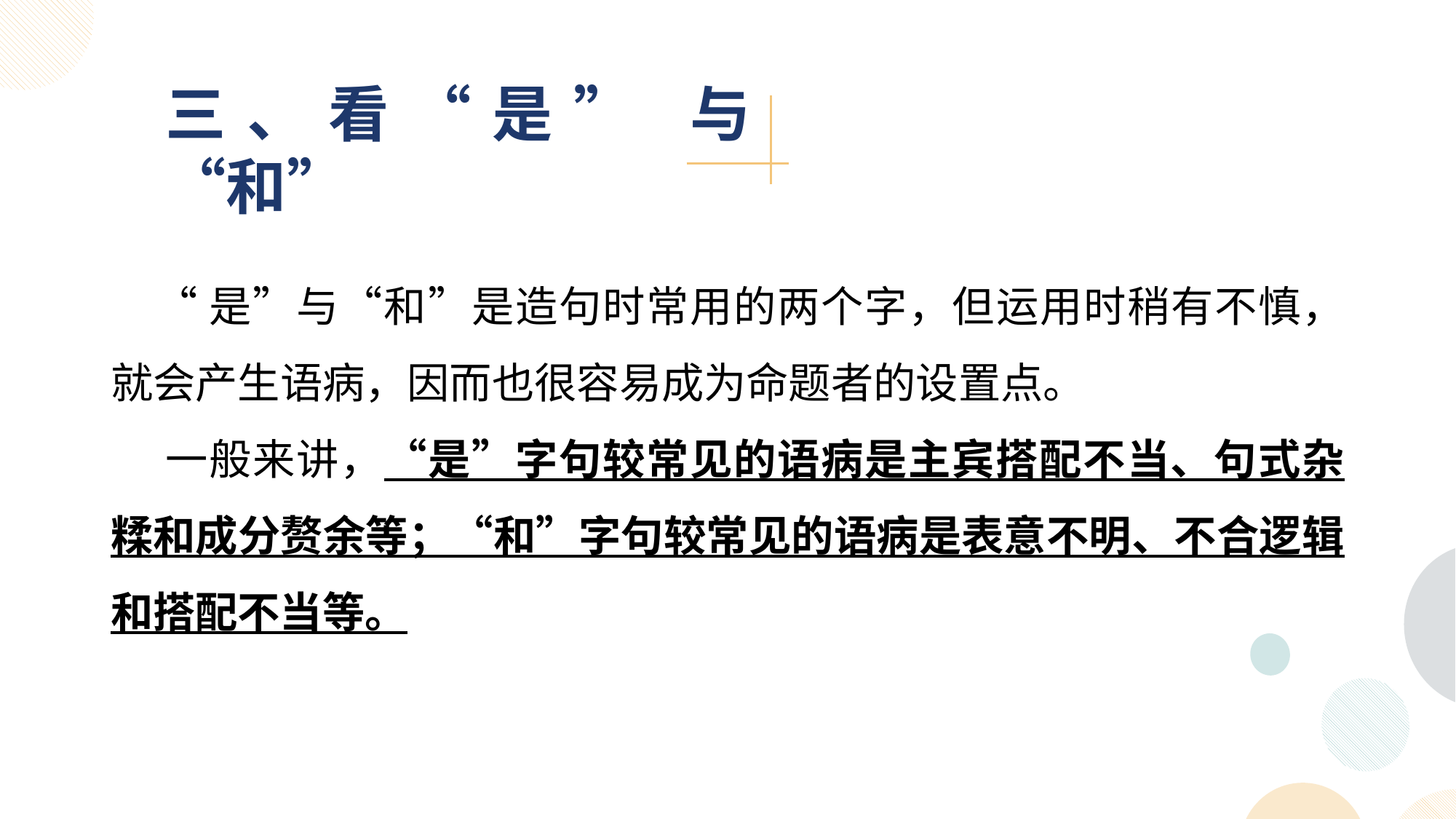

三、看“是” 与“和”
    “是”与“和”是造句时常用的两个字，但运用时稍有不慎，就会产生语病，因而也很容易成为命题者的设置点。
    一般来讲，“是”字句较常见的语病是主宾搭配不当、句式杂糅和成分赘余等；“和”字句较常见的语病是表意不明、不合逻辑和搭配不当等。